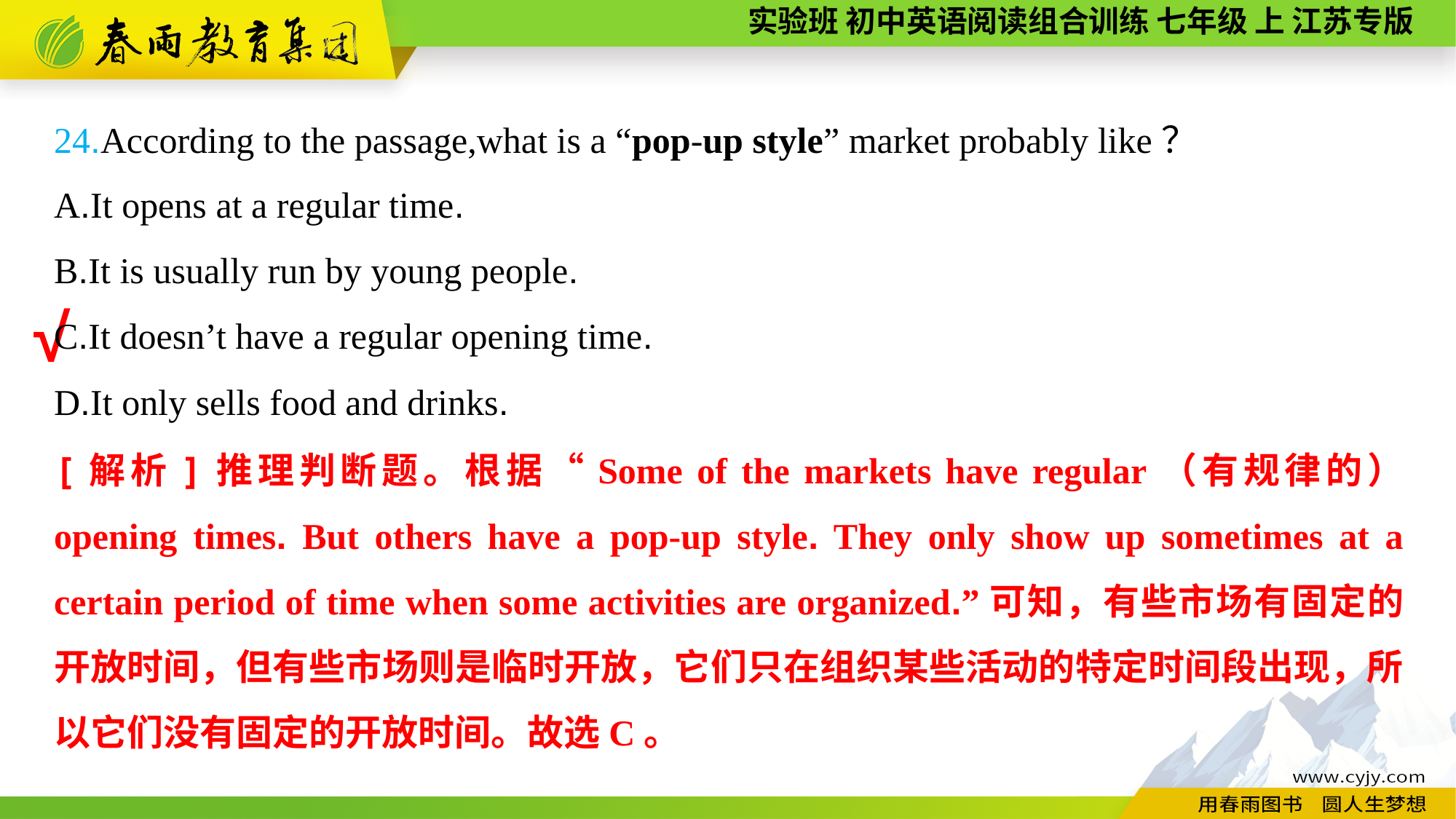

24.According to the passage,what is a “pop-up style” market probably like？
A.It opens at a regular time.
B.It is usually run by young people.
C.It doesn’t have a regular opening time.
D.It only sells food and drinks.
√
[解析]推理判断题。根据“Some of the markets have regular（有规律的） opening times. But others have a pop-up style. They only show up sometimes at a certain period of time when some activities are organized.”可知，有些市场有固定的开放时间，但有些市场则是临时开放，它们只在组织某些活动的特定时间段出现，所以它们没有固定的开放时间。故选C。